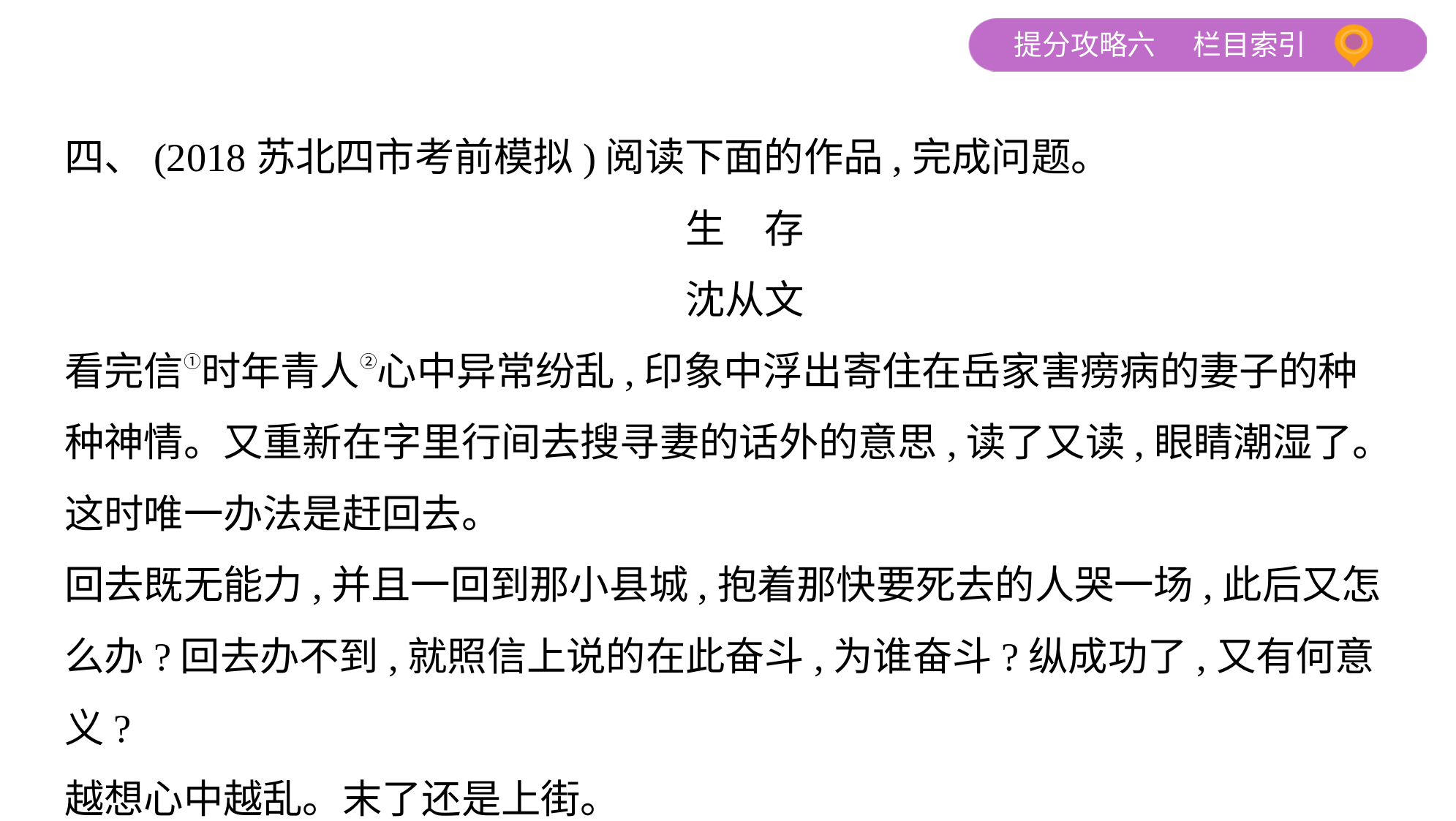

四、(2018苏北四市考前模拟)阅读下面的作品,完成问题。
生　存
沈从文
看完信①时年青人②心中异常纷乱,印象中浮出寄住在岳家害痨病的妻子的种
种神情。又重新在字里行间去搜寻妻的话外的意思,读了又读,眼睛潮湿了。
这时唯一办法是赶回去。
回去既无能力,并且一回到那小县城,抱着那快要死去的人哭一场,此后又怎
么办?回去办不到,就照信上说的在此奋斗,为谁奋斗?纵成功了,又有何意义?
越想心中越乱。末了还是上街。